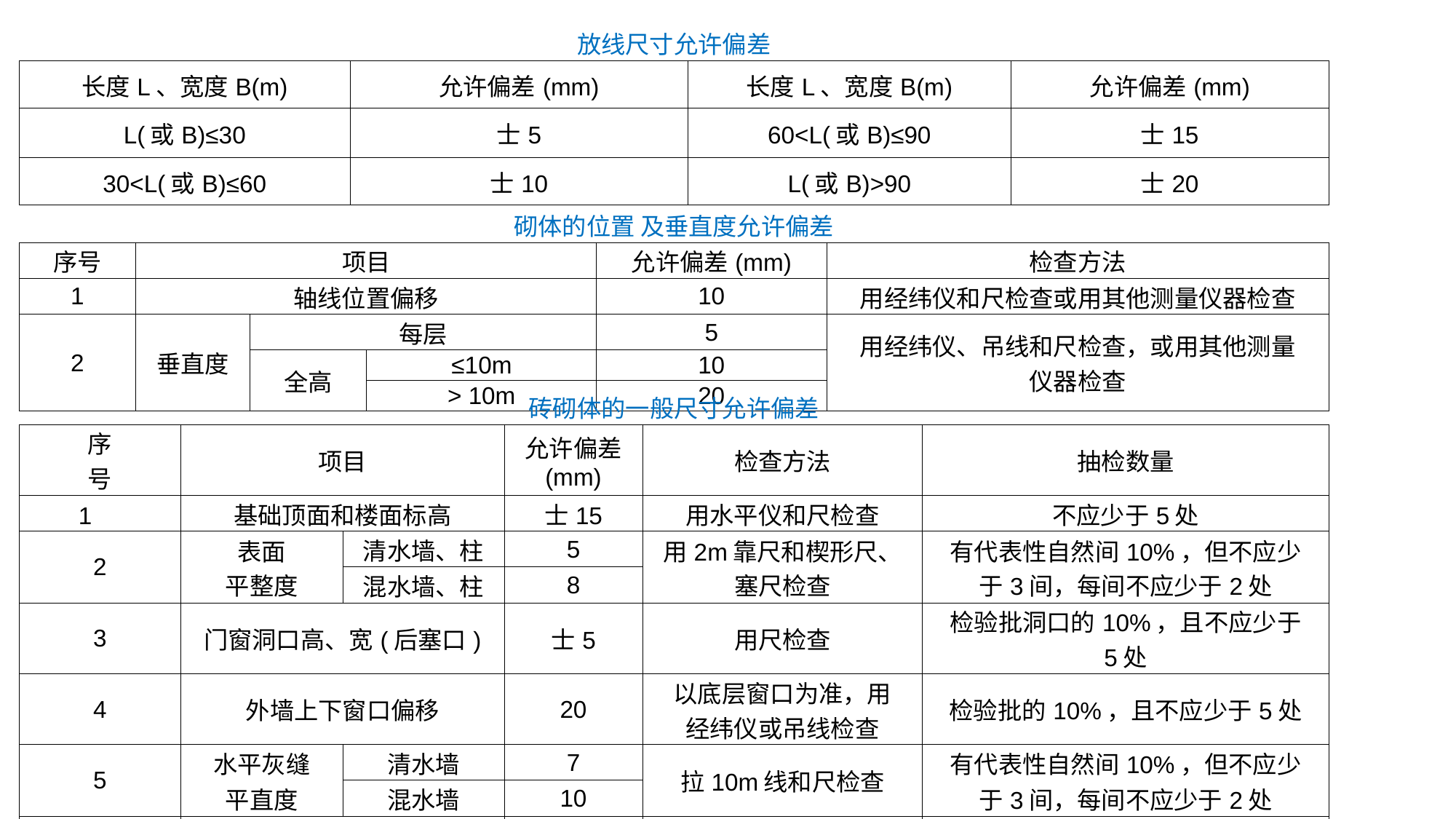

| 放线尺寸允许偏差 |  |  |  |
| --- | --- | --- | --- |
| 长度L、宽度B(m) | 允许偏差(mm) | 长度L、宽度B(m) | 允许偏差(mm) |
| L(或B)≤30 | 士5 | 60<L(或B)≤90 | 士15 |
| 30<L(或B)≤60 | 士10 | L(或B)>90 | 士20 |
| 砌体的位置 及垂直度允许偏差 |  |  |  |  |  |
| --- | --- | --- | --- | --- | --- |
| 序号 | 项目 |  |  | 允许偏差(mm) | 检查方法 |
| 1 | 轴线位置偏移 |  |  | 10 | 用经纬仪和尺检查或用其他测量仪器检查 |
| 2 | 垂直度 | 每层 |  | 5 | 用经纬仪、吊线和尺检查，或用其他测量 仪器检查 |
|  |  | 全高 | ≤10m | 10 |  |
|  |  |  | > 10m | 20 |  |
| 砖砌体的一般尺寸允许偏差 |  |  |  |  |  |
| --- | --- | --- | --- | --- | --- |
| 序 号 | 项目 |  | 允许偏差 (mm) | 检查方法 | 抽检数量 |
| 1 | 基础顶面和楼面标高 |  | 士15 | 用水平仪和尺检查 | 不应少于5处 |
| 2 | 表面 平整度 | 清水墙、柱 | 5 | 用2m靠尺和楔形尺、 塞尺检查 | 有代表性自然间10%，但不应少 于3间，每间不应少于2处 |
|  |  | 混水墙、柱 | 8 |  |  |
| 3 | 门窗洞口高、宽(后塞口) |  | 士5 | 用尺检查 | 检验批洞口的10%，且不应少于 5处 |
| 4 | 外墙上下窗口偏移 |  | 20 | 以底层窗口为准，用 经纬仪或吊线检查 | 检验批的10%，且不应少于5处 |
| 5 | 水平灰缝 平直度 | 清水墙 | 7 | 拉10m线和尺检查 | 有代表性自然间10%，但不应少 于3间，每间不应少于2处 |
|  |  | 混水墙 | 10 |  |  |
| 6 | 清水墙游丁走缝 |  | 20 | 吊线和尺检查，以每| 层第一皮砖为准 | 有代表性自然间10%，但不应少 于3间，每间不应少于2处 |